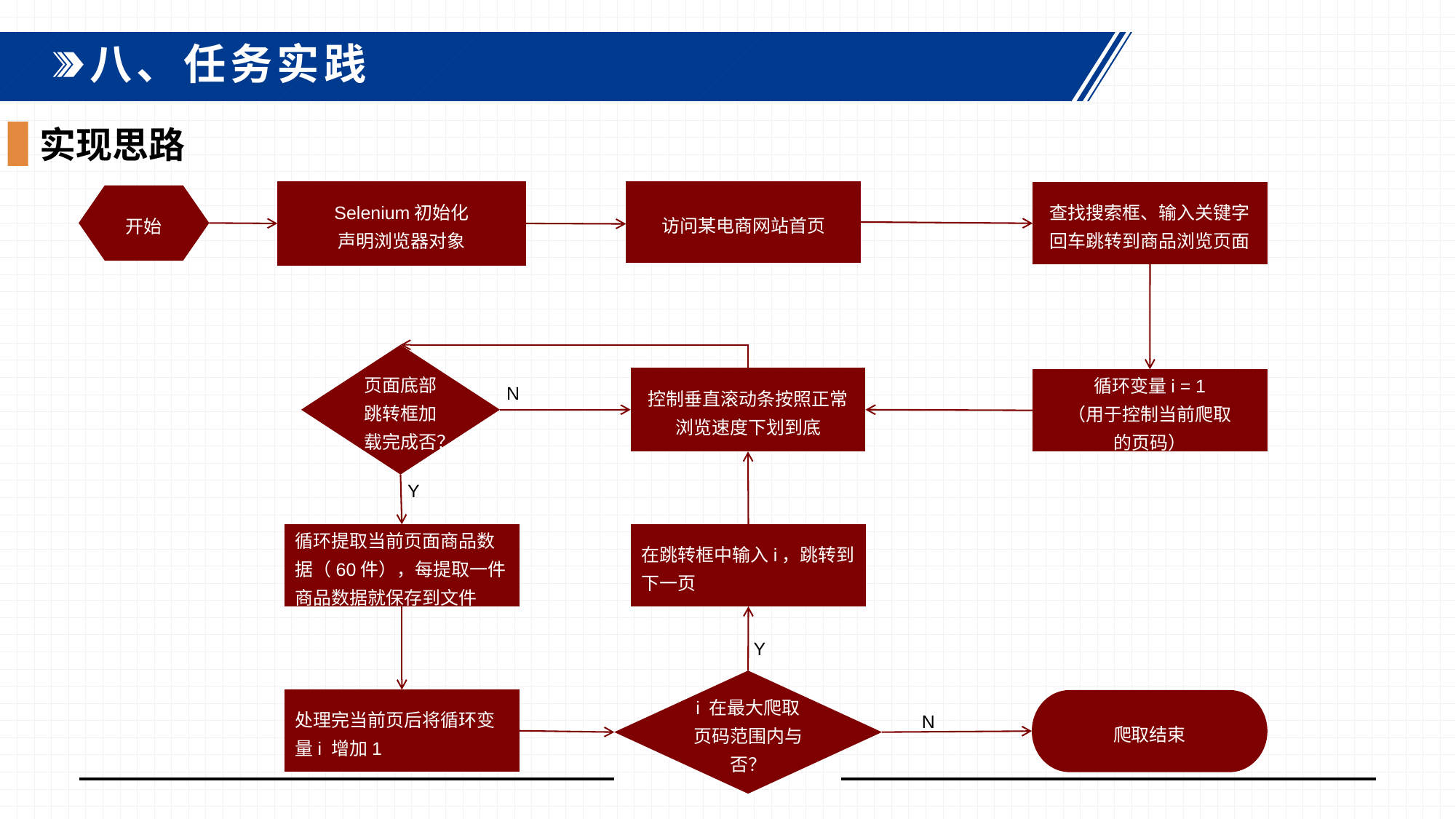

八、任务实践
实现思路
Selenium初始化
声明浏览器对象
访问某电商网站首页
查找搜索框、输入关键字回车跳转到商品浏览页面
开始
页面底部跳转框加载完成否？
控制垂直滚动条按照正常浏览速度下划到底
循环变量i = 1
（用于控制当前爬取
的页码）
N
Y
在跳转框中输入i，跳转到下一页
循环提取当前页面商品数据（60件），每提取一件商品数据就保存到文件
Y
i 在最大爬取页码范围内与否？
处理完当前页后将循环变量i 增加1
爬取结束
N